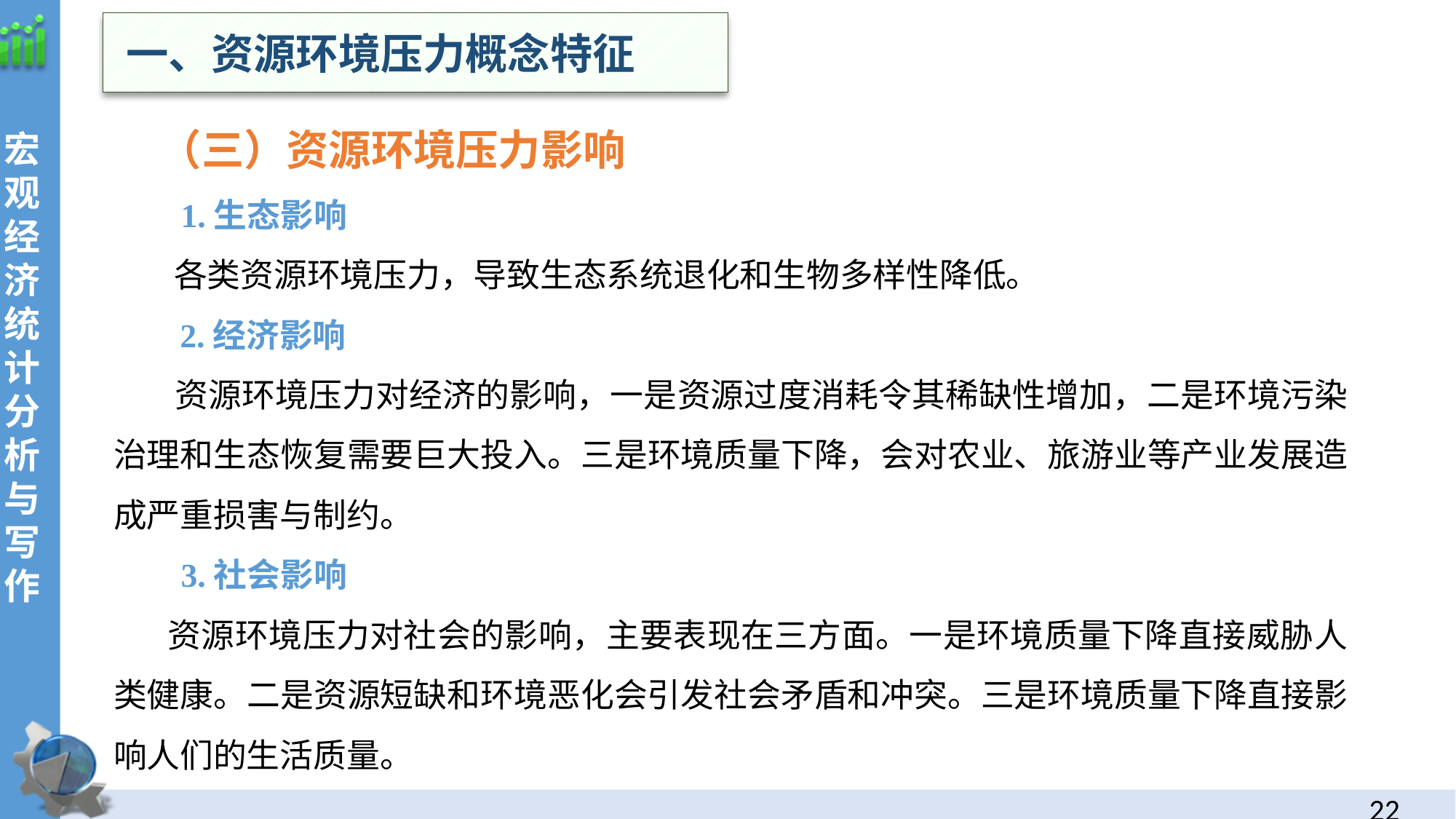

一、资源环境压力概念特征
 （三）资源环境压力影响
    1.生态影响
   各类资源环境压力，导致生态系统退化和生物多样性降低。
    2.经济影响
   资源环境压力对经济的影响，一是资源过度消耗令其稀缺性增加，二是环境污染治理和生态恢复需要巨大投入。三是环境质量下降，会对农业、旅游业等产业发展造成严重损害与制约。
    3.社会影响
  资源环境压力对社会的影响，主要表现在三方面。一是环境质量下降直接威胁人类健康。二是资源短缺和环境恶化会引发社会矛盾和冲突。三是环境质量下降直接影响人们的生活质量。

22